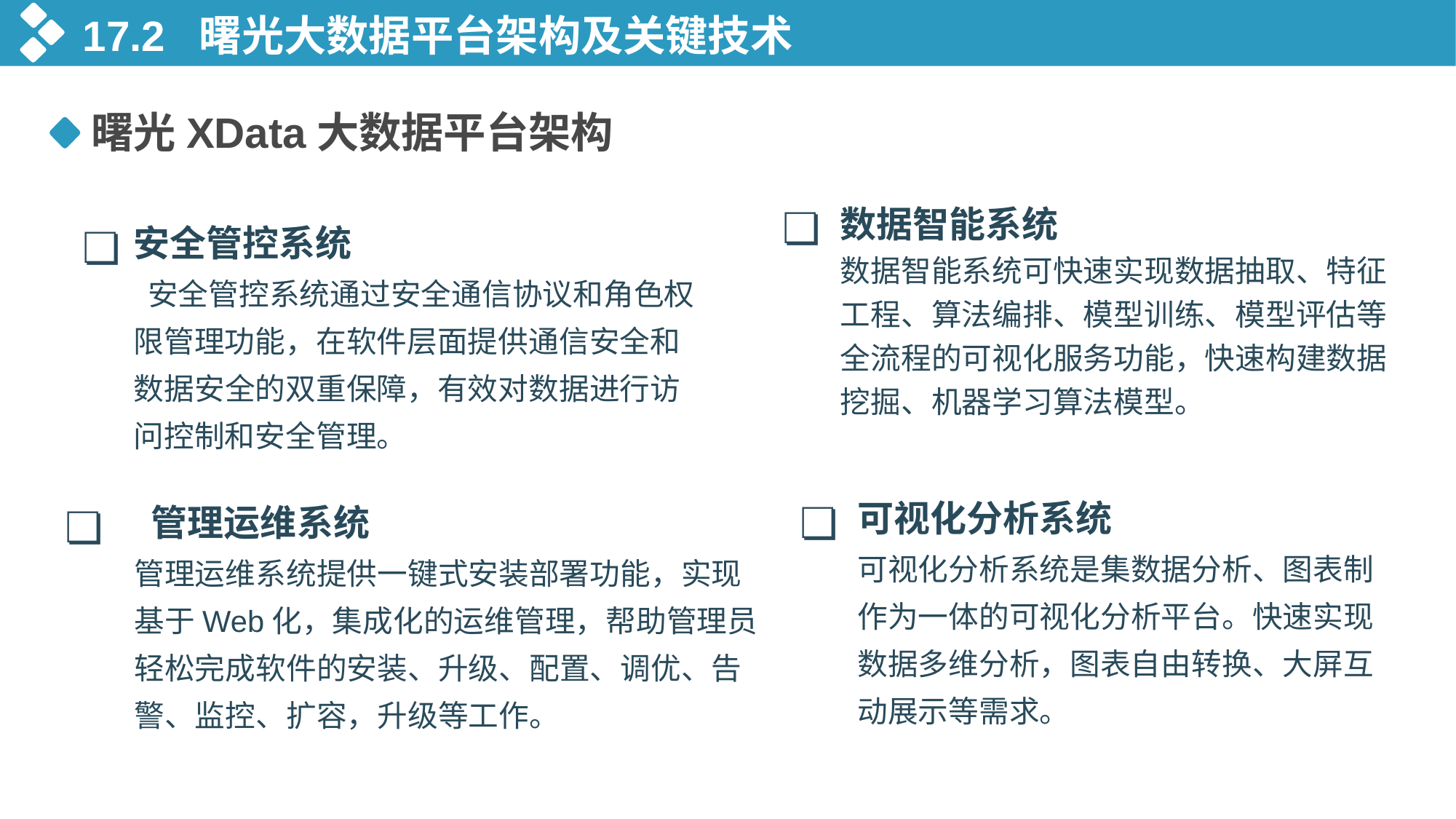

17.2  曙光大数据平台架构及关键技术
曙光XData大数据平台架构

❏
数据智能系统
数据智能系统可快速实现数据抽取、特征工程、算法编排、模型训练、模型评估等全流程的可视化服务功能，快速构建数据挖掘、机器学习算法模型。
❏
安全管控系统
 安全管控系统通过安全通信协议和角色权限管理功能，在软件层面提供通信安全和数据安全的双重保障，有效对数据进行访问控制和安全管理。
❏
可视化分析系统
可视化分析系统是集数据分析、图表制作为一体的可视化分析平台。快速实现数据多维分析，图表自由转换、大屏互动展示等需求。
❏
 管理运维系统
管理运维系统提供一键式安装部署功能，实现基于Web化，集成化的运维管理，帮助管理员轻松完成软件的安装、升级、配置、调优、告警、监控、扩容，升级等工作。